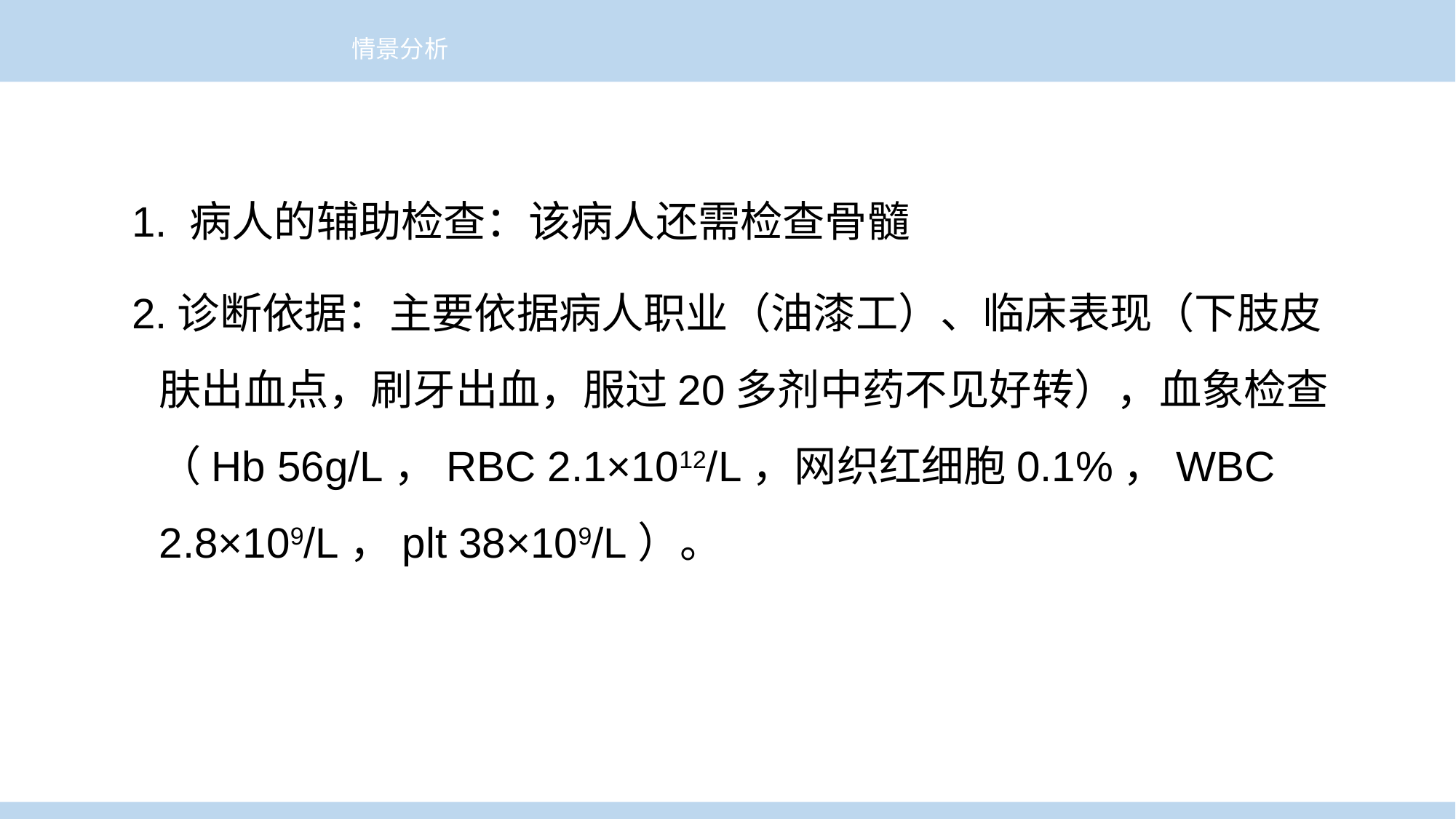

情景分析
1. 病人的辅助检查：该病人还需检查骨髓
2.诊断依据：主要依据病人职业（油漆工）、临床表现（下肢皮肤出血点，刷牙出血，服过20多剂中药不见好转），血象检查（Hb 56g/L，RBC 2.1×1012/L，网织红细胞0.1%，WBC 2.8×109/L，plt 38×109/L）。